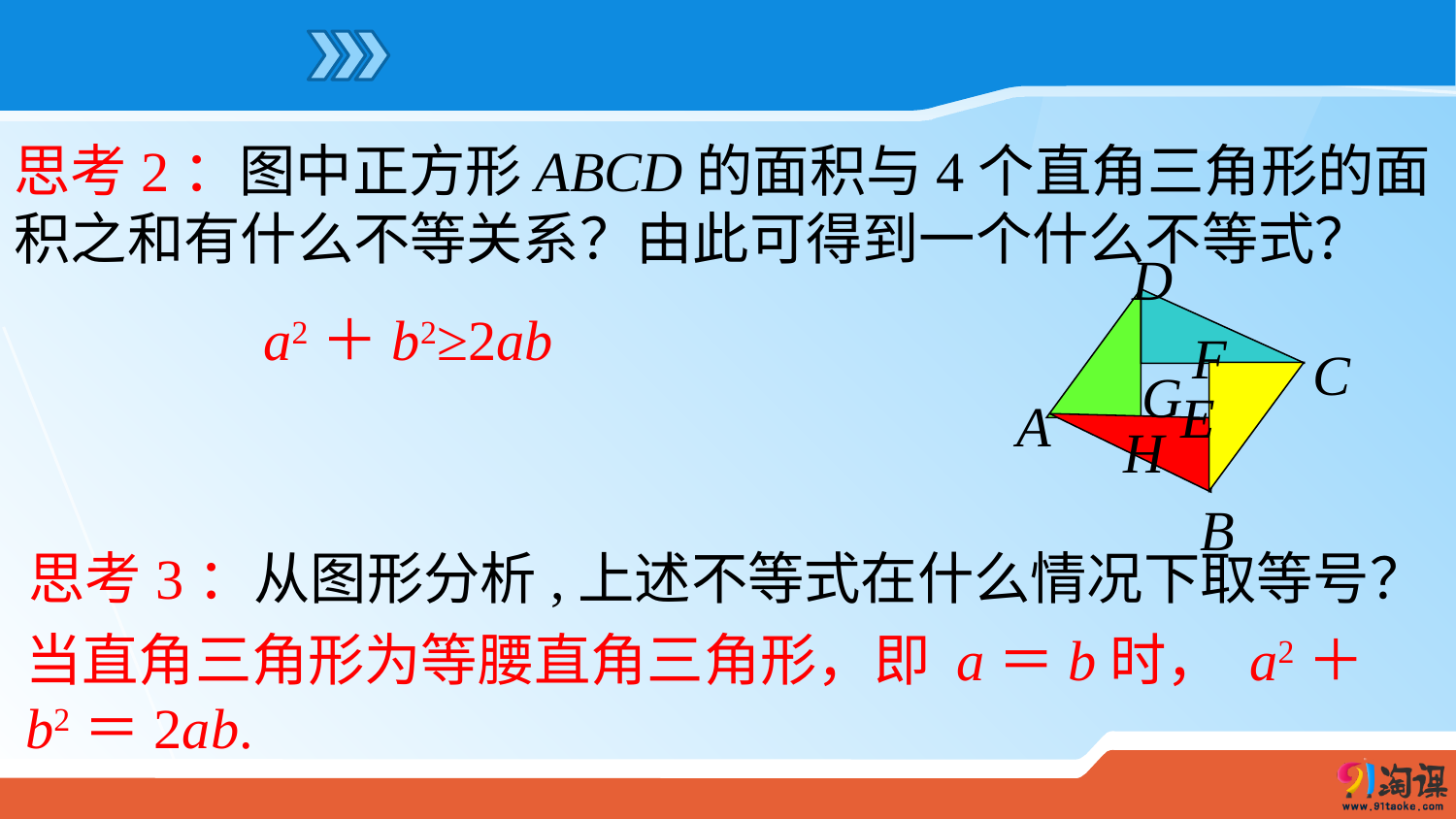

思考2：图中正方形ABCD的面积与4个直角三角形的面积之和有什么不等关系？由此可得到一个什么不等式？
D

F
C
G

E

A
H
B
 a2＋b2≥2ab
思考3：从图形分析,上述不等式在什么情况下取等号？
当直角三角形为等腰直角三角形，即 a＝b时， a2＋b2＝2ab.